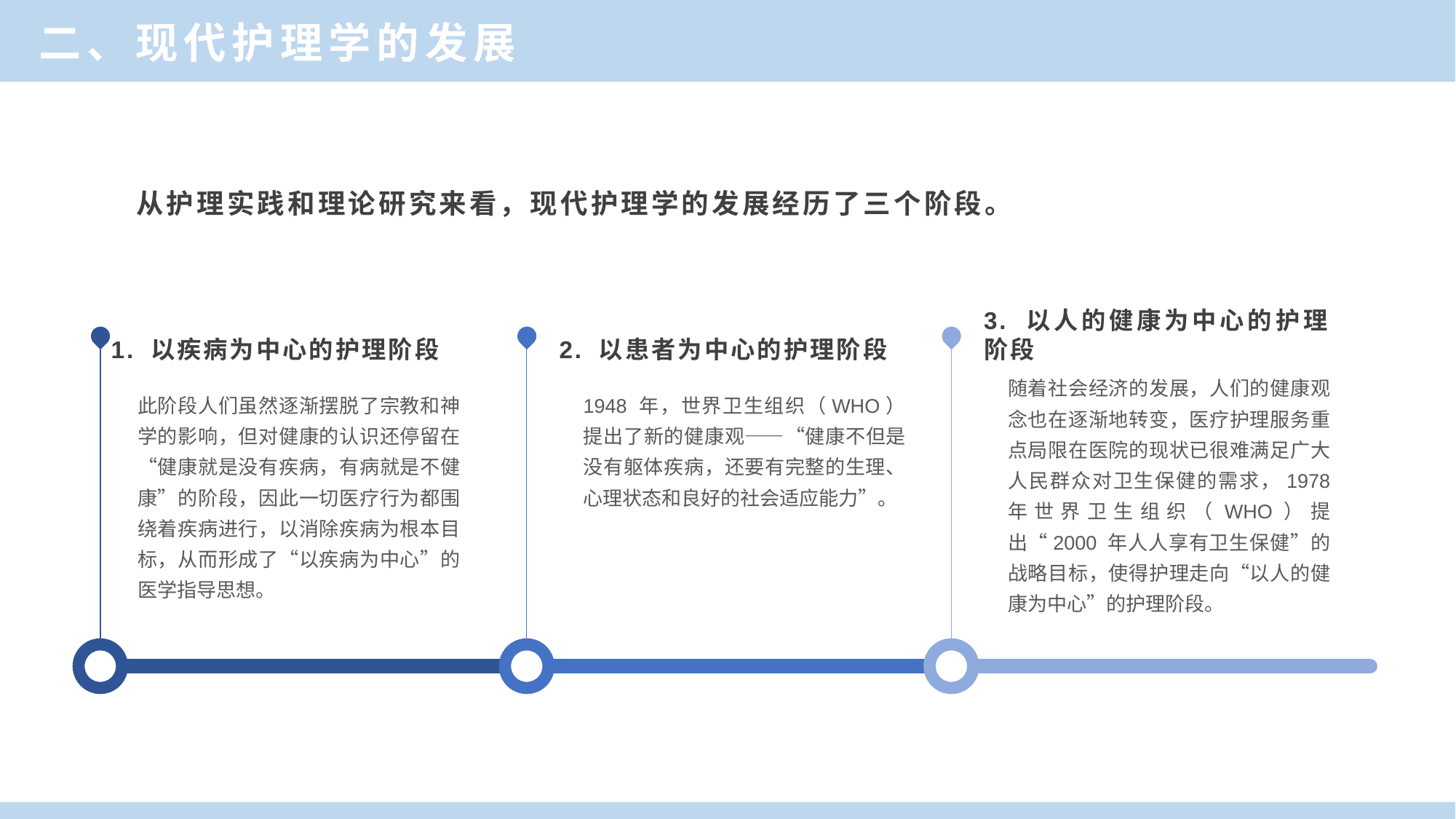

二、现代护理学的发展
从护理实践和理论研究来看，现代护理学的发展经历了三个阶段。
1. 以疾病为中心的护理阶段
此阶段人们虽然逐渐摆脱了宗教和神学的影响，但对健康的认识还停留在“健康就是没有疾病，有病就是不健康”的阶段，因此一切医疗行为都围绕着疾病进行，以消除疾病为根本目标，从而形成了“以疾病为中心”的医学指导思想。
2. 以患者为中心的护理阶段
1948 年，世界卫生组织（WHO）提出了新的健康观——“健康不但是没有躯体疾病，还要有完整的生理、心理状态和良好的社会适应能力”。
3. 以人的健康为中心的护理阶段
随着社会经济的发展，人们的健康观念也在逐渐地转变，医疗护理服务重点局限在医院的现状已很难满足广大人民群众对卫生保健的需求，1978 年世界卫生组织（WHO）提出“2000 年人人享有卫生保健”的战略目标，使得护理走向“以人的健康为中心”的护理阶段。